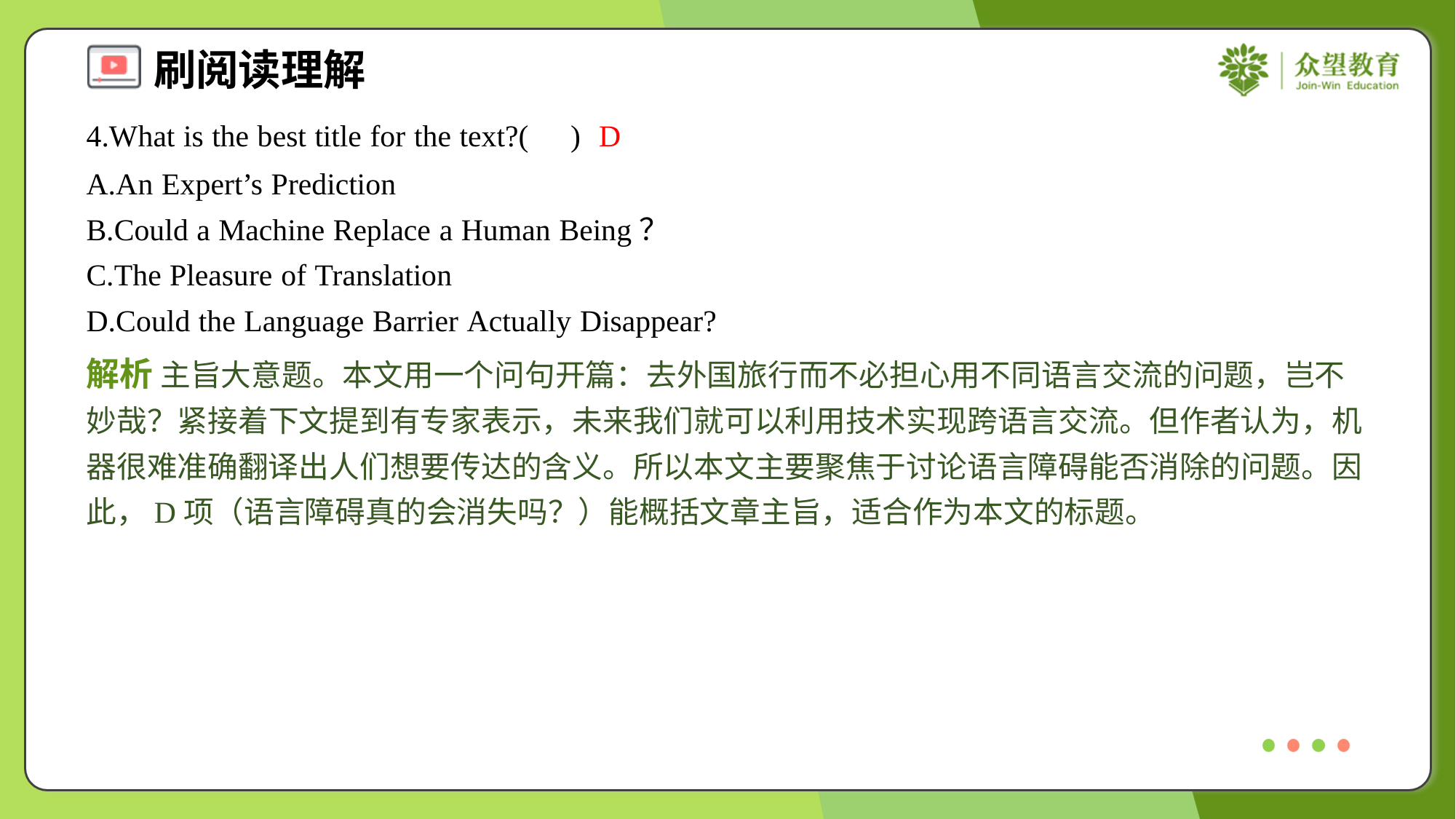

4.What is the best title for the text?(     )
D
A.An Expert’s Prediction
B.Could a Machine Replace a Human Being？
C.The Pleasure of Translation
D.Could the Language Barrier Actually Disappear?
解析 主旨大意题。本文用一个问句开篇：去外国旅行而不必担心用不同语言交流的问题，岂不妙哉？紧接着下文提到有专家表示，未来我们就可以利用技术实现跨语言交流。但作者认为，机器很难准确翻译出人们想要传达的含义。所以本文主要聚焦于讨论语言障碍能否消除的问题。因此，D项（语言障碍真的会消失吗？）能概括文章主旨，适合作为本文的标题。